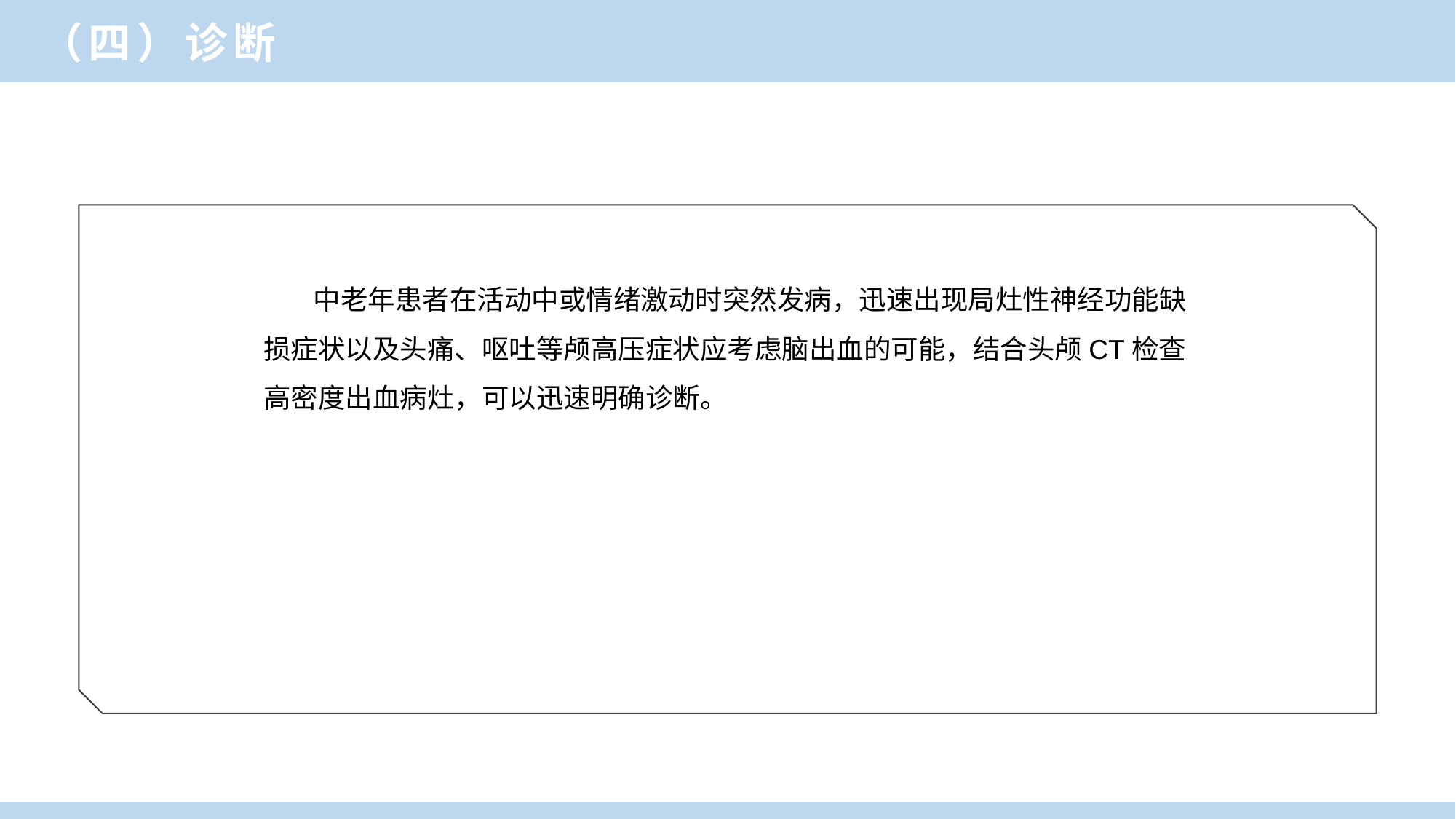

（四）诊断

       中老年患者在活动中或情绪激动时突然发病，迅速出现局灶性神经功能缺损症状以及头痛、呕吐等颅高压症状应考虑脑出血的可能，结合头颅CT检查高密度出血病灶，可以迅速明确诊断。